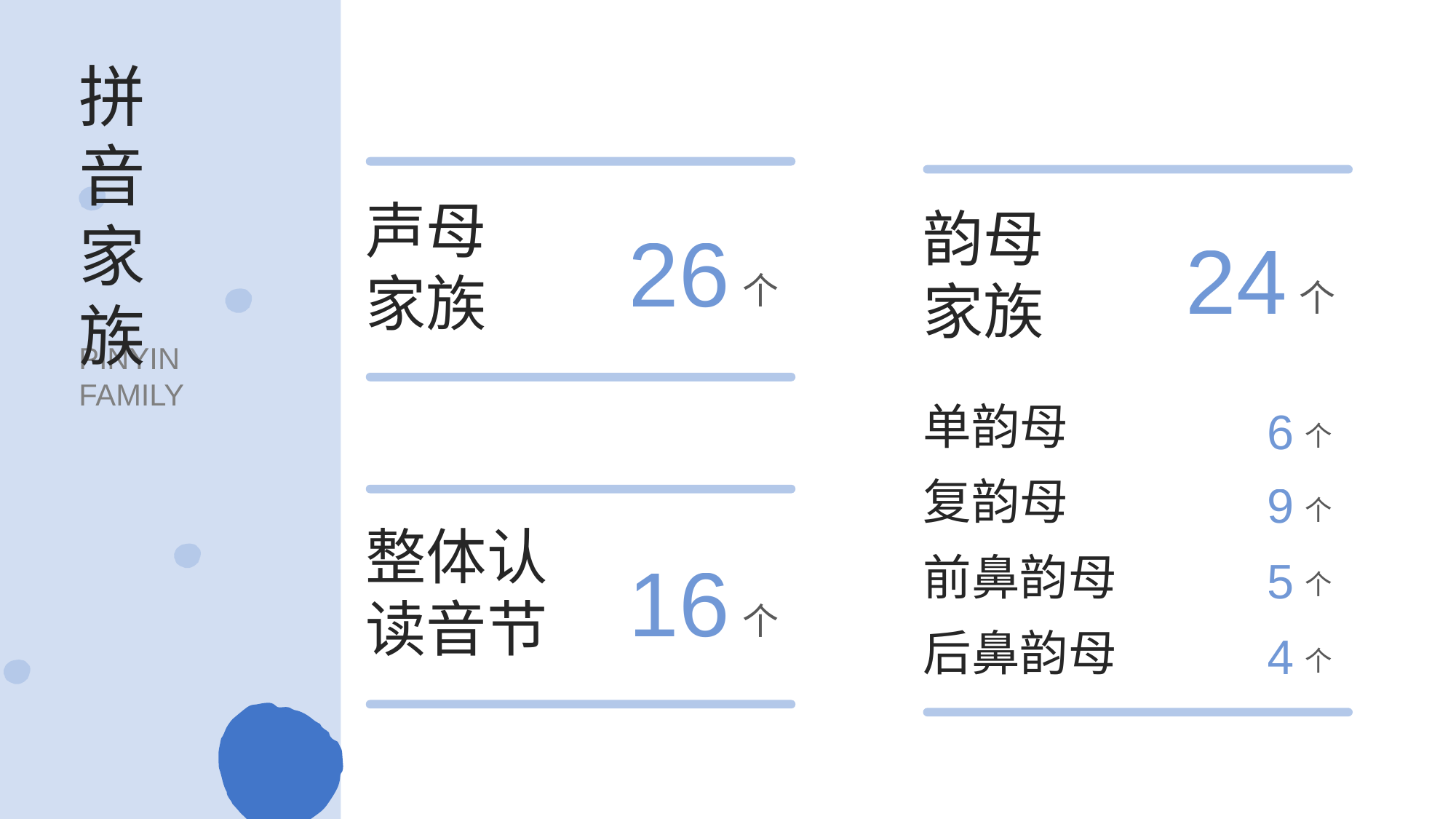

拼音家族

声母家族
26
个

韵母家族
24
个
单韵母
6
个
复韵母
9
个
前鼻韵母
5
个
后鼻韵母
4
个

PINYIN FAMILY

整体认读音节
16
个